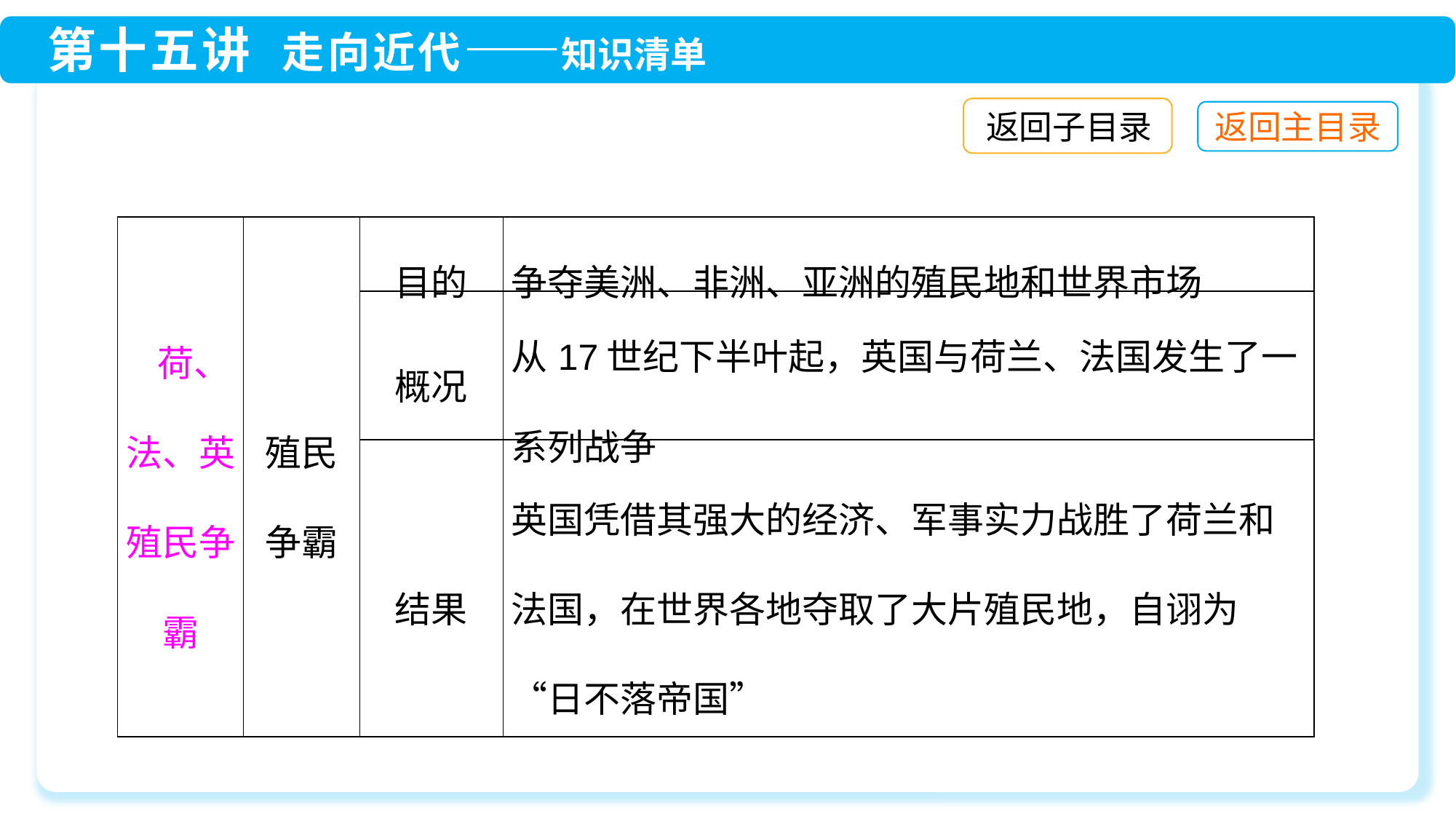

返回子目录
| 荷、法、英殖民争霸 | 殖民 争霸 | 目的 | 争夺美洲、非洲、亚洲的殖民地和世界市场 |
| --- | --- | --- | --- |
|  |  | 概况 | 从17世纪下半叶起，英国与荷兰、法国发生了一系列战争 |
|  |  | 结果 | 英国凭借其强大的经济、军事实力战胜了荷兰和法国，在世界各地夺取了大片殖民地，自诩为“日不落帝国” |